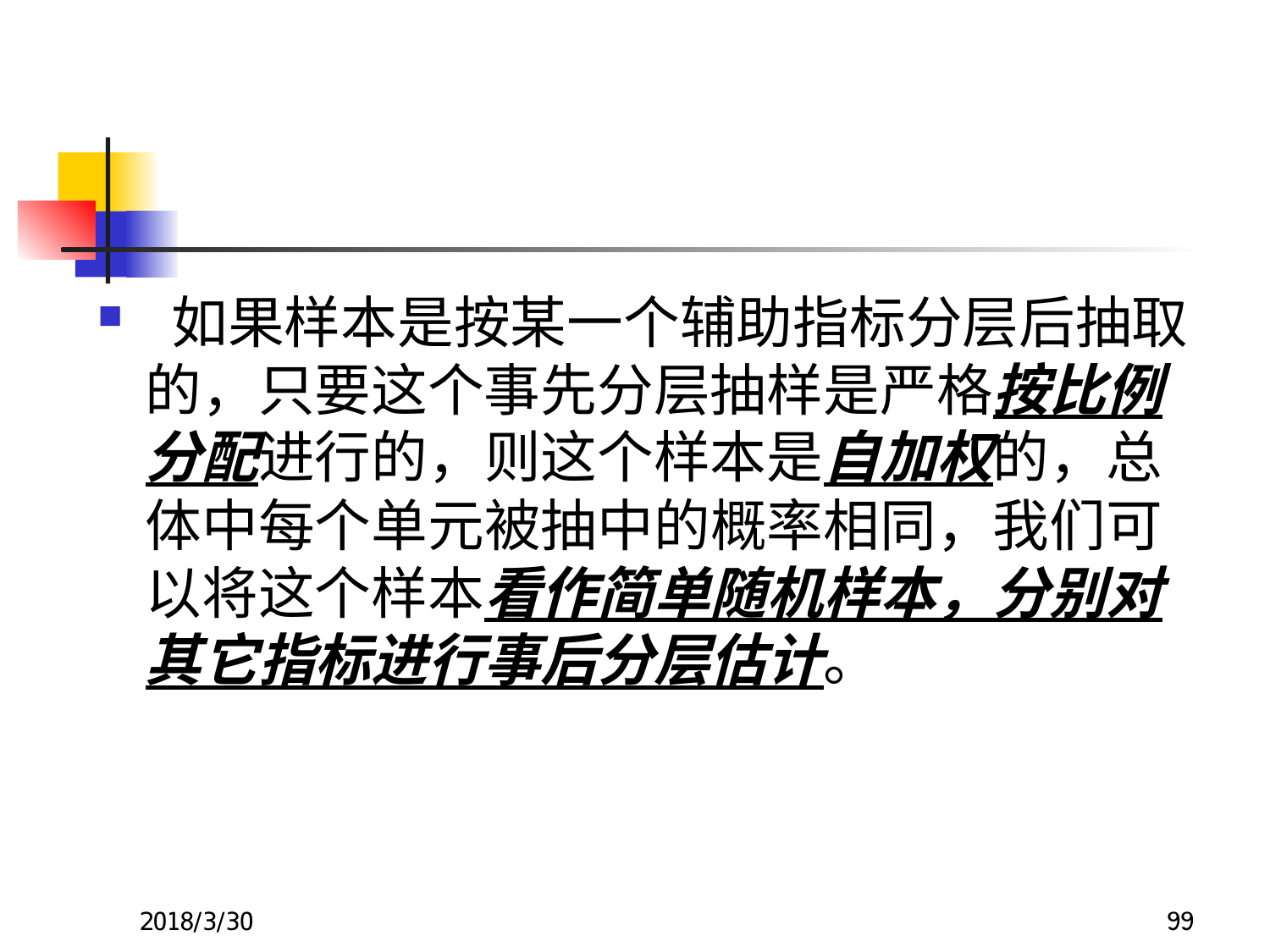

如果样本是按某一个辅助指标分层后抽取的，只要这个事先分层抽样是严格按比例分配进行的，则这个样本是自加权的，总体中每个单元被抽中的概率相同，我们可以将这个样本看作简单随机样本，分别对其它指标进行事后分层估计。
2018/3/30
99